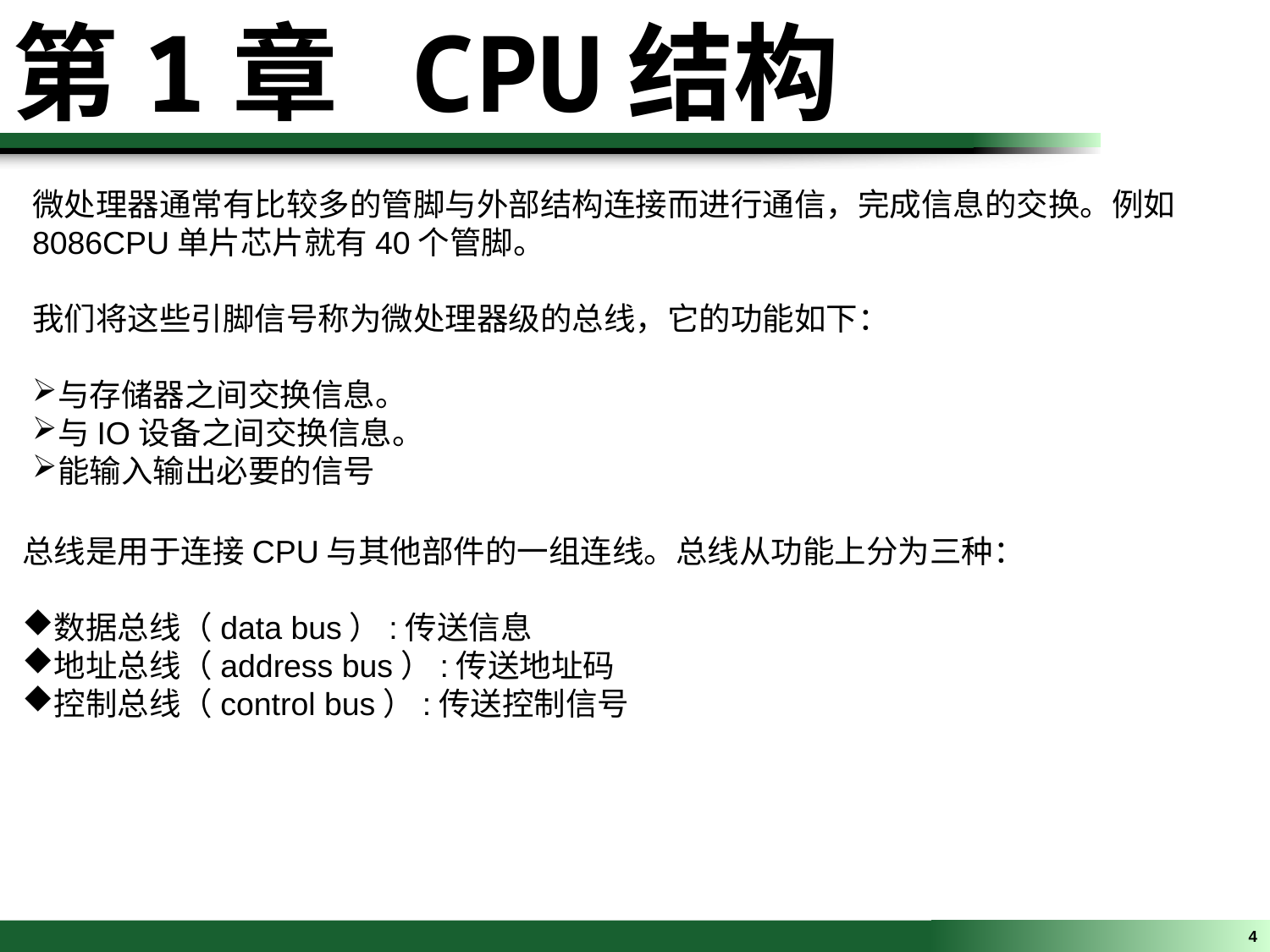

第1章  CPU结构
微处理器通常有比较多的管脚与外部结构连接而进行通信，完成信息的交换。例如8086CPU单片芯片就有40个管脚。

我们将这些引脚信号称为微处理器级的总线，它的功能如下：

与存储器之间交换信息。
与IO设备之间交换信息。
能输入输出必要的信号

总线是用于连接CPU与其他部件的一组连线。总线从功能上分为三种：

数据总线（data bus）:传送信息
地址总线（address bus）:传送地址码
控制总线（control bus）:传送控制信号
4